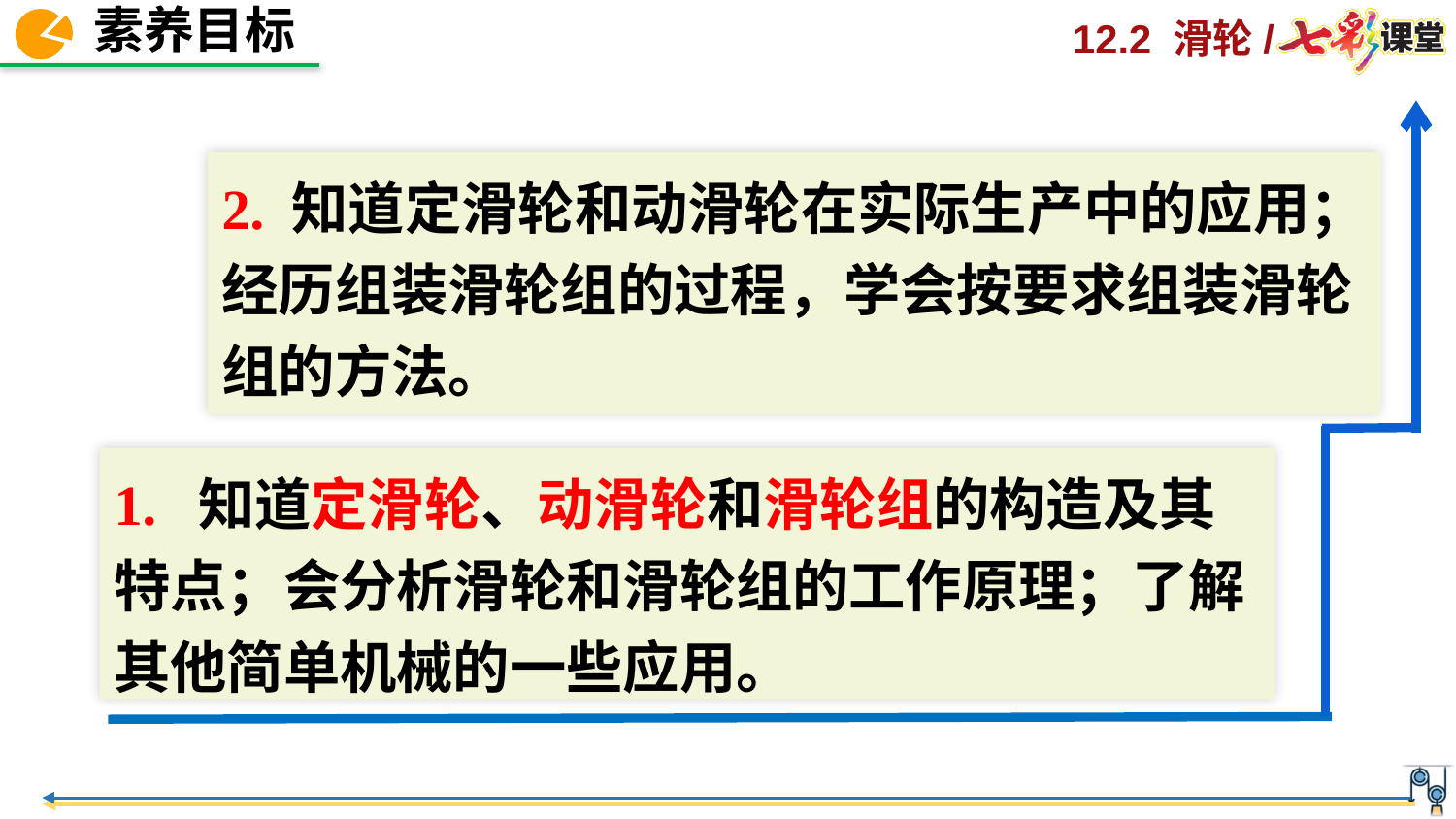

2. 知道定滑轮和动滑轮在实际生产中的应用；经历组装滑轮组的过程，学会按要求组装滑轮组的方法。
1.  知道定滑轮、动滑轮和滑轮组的构造及其特点；会分析滑轮和滑轮组的工作原理；了解其他简单机械的一些应用。